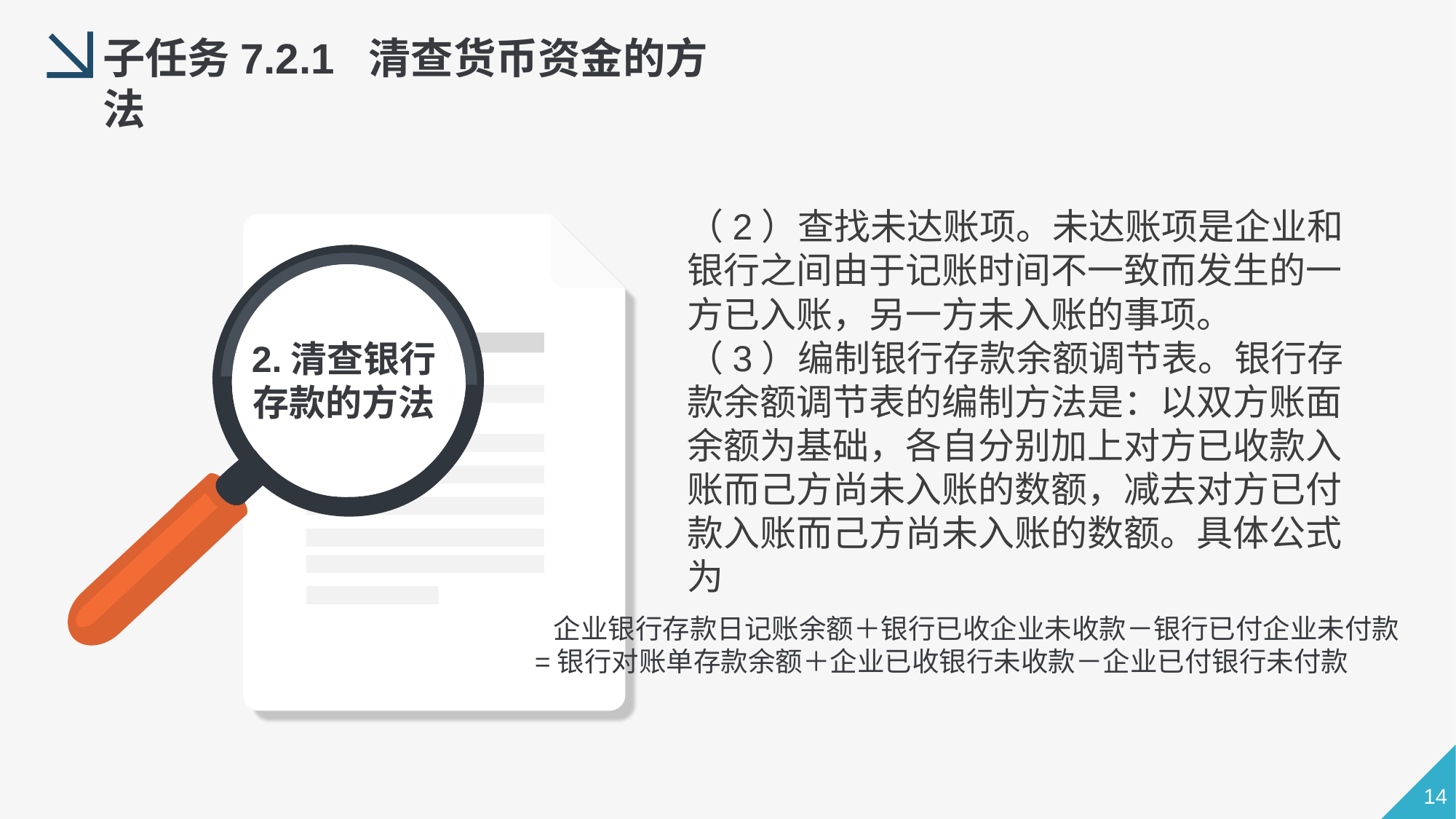

子任务7.2.1  清查货币资金的方法

（2）查找未达账项。未达账项是企业和银行之间由于记账时间不一致而发生的一方已入账，另一方未入账的事项。
（3）编制银行存款余额调节表。银行存款余额调节表的编制方法是：以双方账面余额为基础，各自分别加上对方已收款入账而己方尚未入账的数额，减去对方已付款入账而己方尚未入账的数额。具体公式为

2.清查银行存款的方法
  企业银行存款日记账余额＋银行已收企业未收款－银行已付企业未付款
=银行对账单存款余额＋企业已收银行未收款－企业已付银行未付款